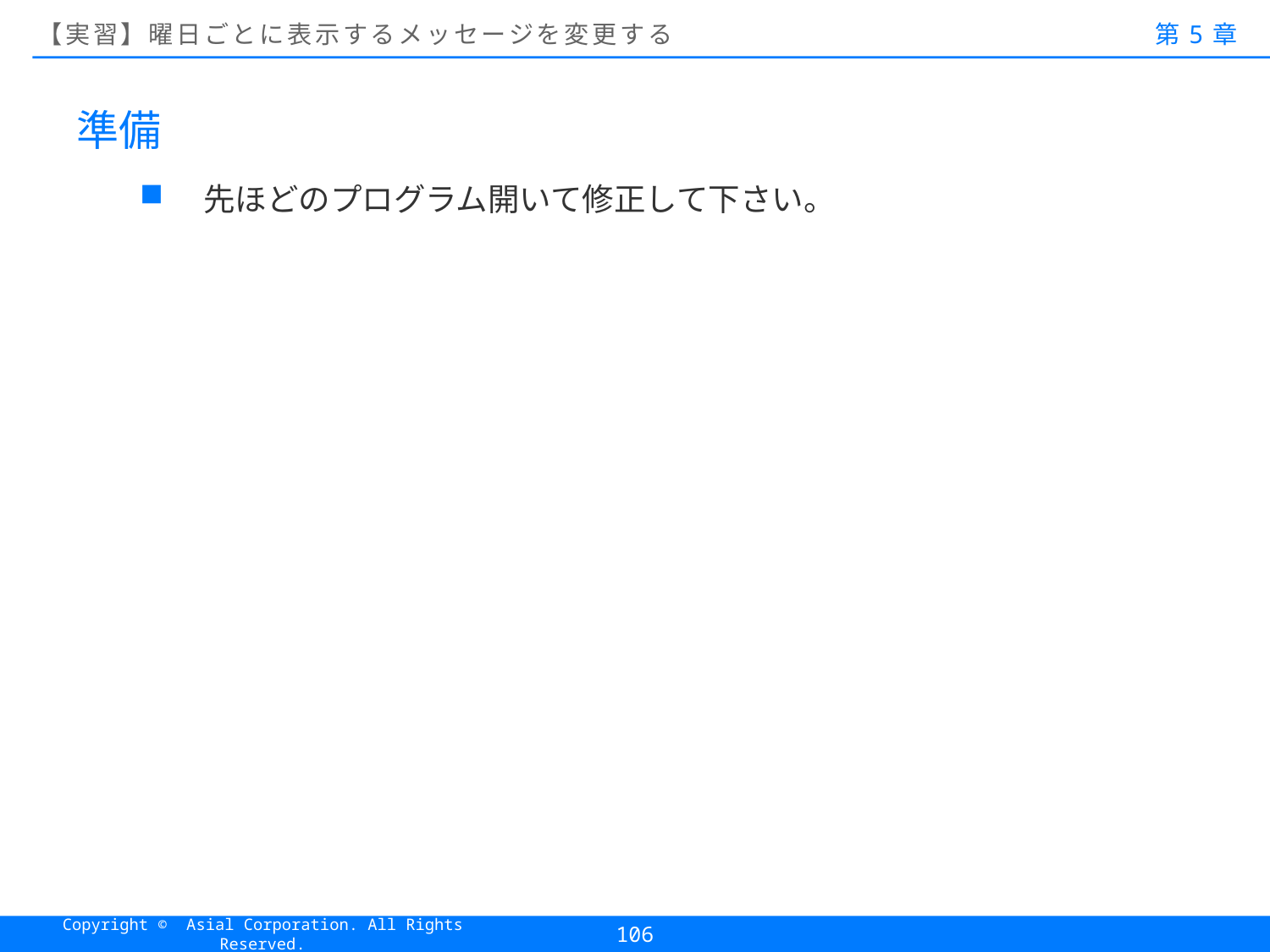

# 【実習】曜日ごとに表示するメッセージを変更する
第5章
準備
先ほどのプログラム開いて修正して下さい。
106